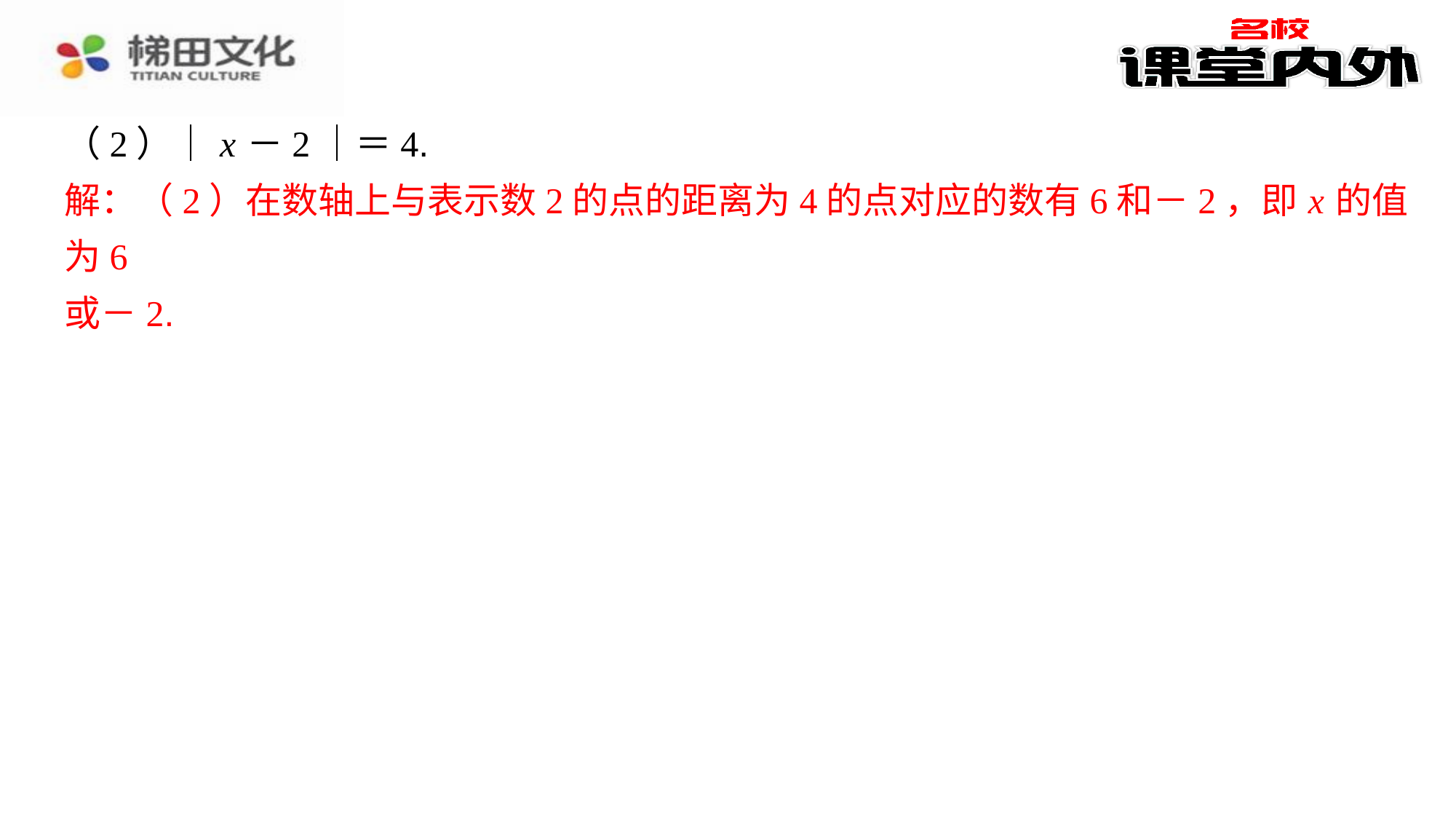

（2）｜ x －2｜＝4.
解：（2）在数轴上与表示数2的点的距离为4的点对应的数有6和－2，即 x 的值为6
或－2.